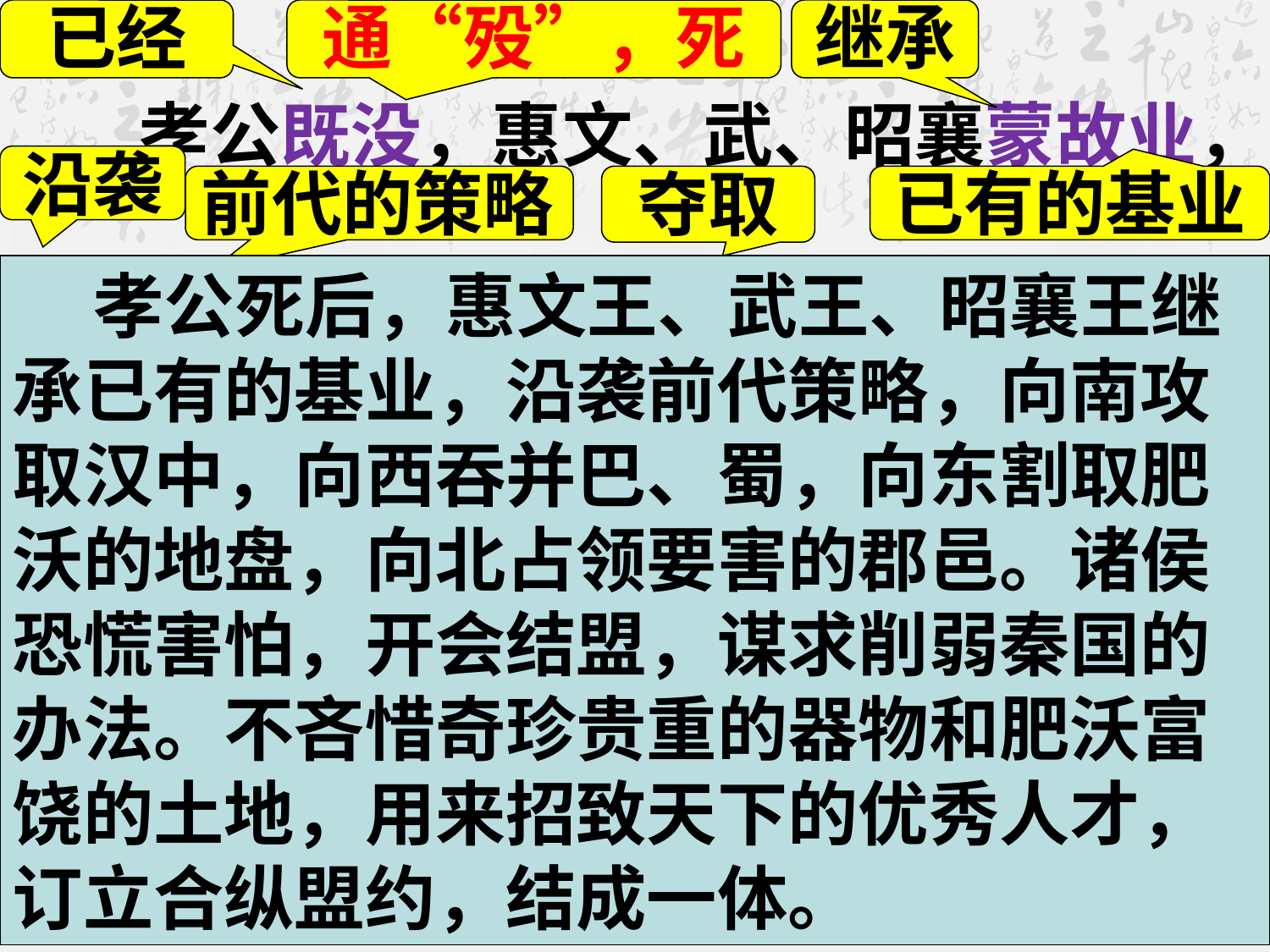

孝公既没，惠文、武、昭襄蒙故业，因遗策，南取汉中，西举巴蜀，东割膏腴之地，北收要害之郡。诸侯恐惧，会盟而谋弱秦，不爱珍器重宝肥饶之地，以致天下之士，合从缔交，相与为一。
已经
通“殁”，死
继承
沿袭
前代的策略
夺取
已有的基业
    孝公死后，惠文王、武王、昭襄王继承已有的基业，沿袭前代策略，向南攻取汉中，向西吞并巴、蜀，向东割取肥沃的地盘，向北占领要害的郡邑。诸侯恐慌害怕，开会结盟，谋求削弱秦国的办法。不吝惜奇珍贵重的器物和肥沃富饶的土地，用来招致天下的优秀人才，订立合纵盟约，结成一体。
割取
占领
向南
肥沃
吝惜
会同结盟
使……弱
用来
联合
通“纵”
招致
互相帮助，成为一体